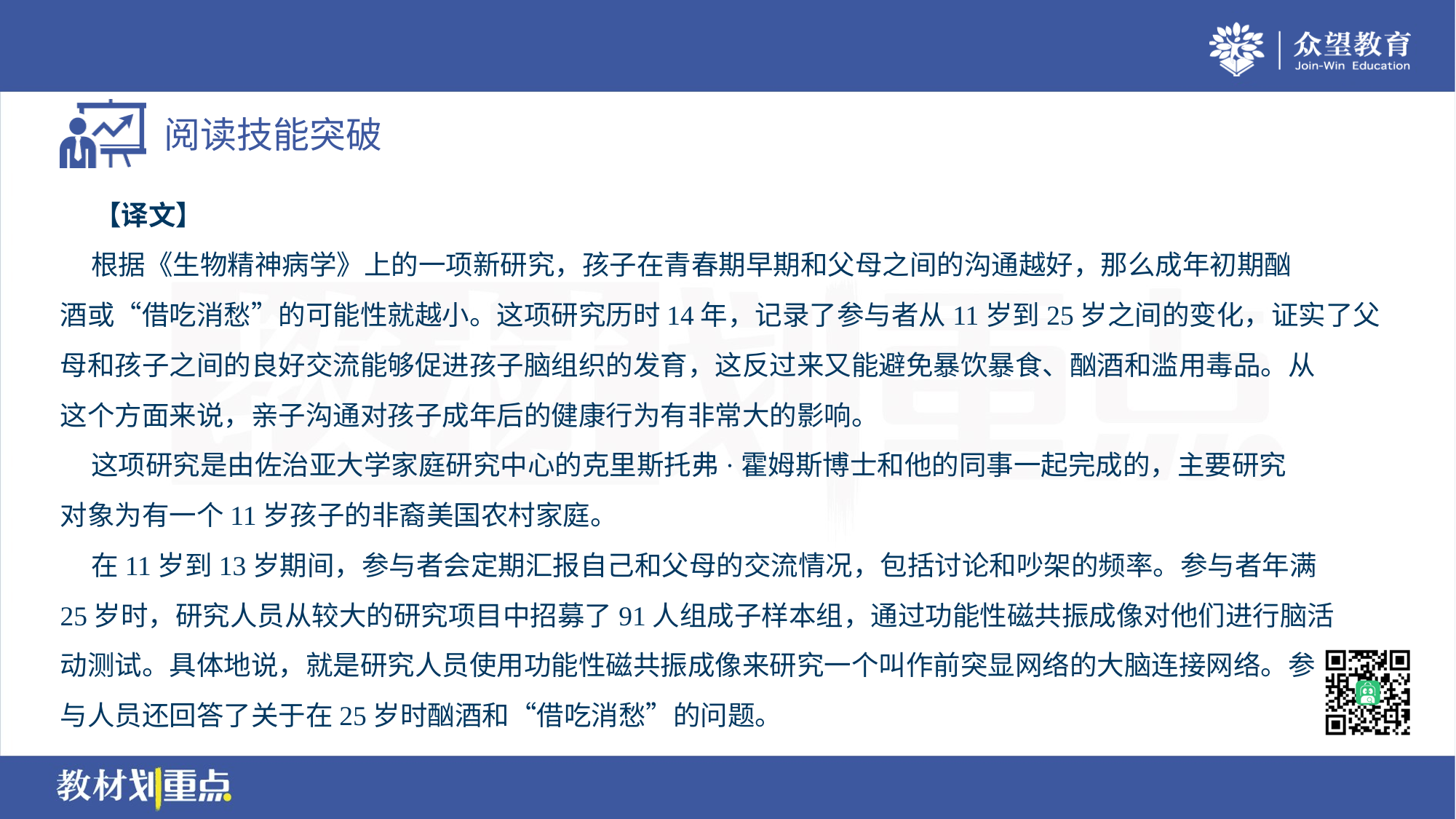

【译文】
    根据《生物精神病学》上的一项新研究，孩子在青春期早期和父母之间的沟通越好，那么成年初期酗
酒或“借吃消愁”的可能性就越小。这项研究历时14年，记录了参与者从11岁到25岁之间的变化，证实了父
母和孩子之间的良好交流能够促进孩子脑组织的发育，这反过来又能避免暴饮暴食、酗酒和滥用毒品。从
这个方面来说，亲子沟通对孩子成年后的健康行为有非常大的影响。
    这项研究是由佐治亚大学家庭研究中心的克里斯托弗·霍姆斯博士和他的同事一起完成的，主要研究
对象为有一个11岁孩子的非裔美国农村家庭。
    在11岁到13岁期间，参与者会定期汇报自己和父母的交流情况，包括讨论和吵架的频率。参与者年满
25岁时，研究人员从较大的研究项目中招募了91人组成子样本组，通过功能性磁共振成像对他们进行脑活
动测试。具体地说，就是研究人员使用功能性磁共振成像来研究一个叫作前突显网络的大脑连接网络。参
与人员还回答了关于在25岁时酗酒和“借吃消愁”的问题。